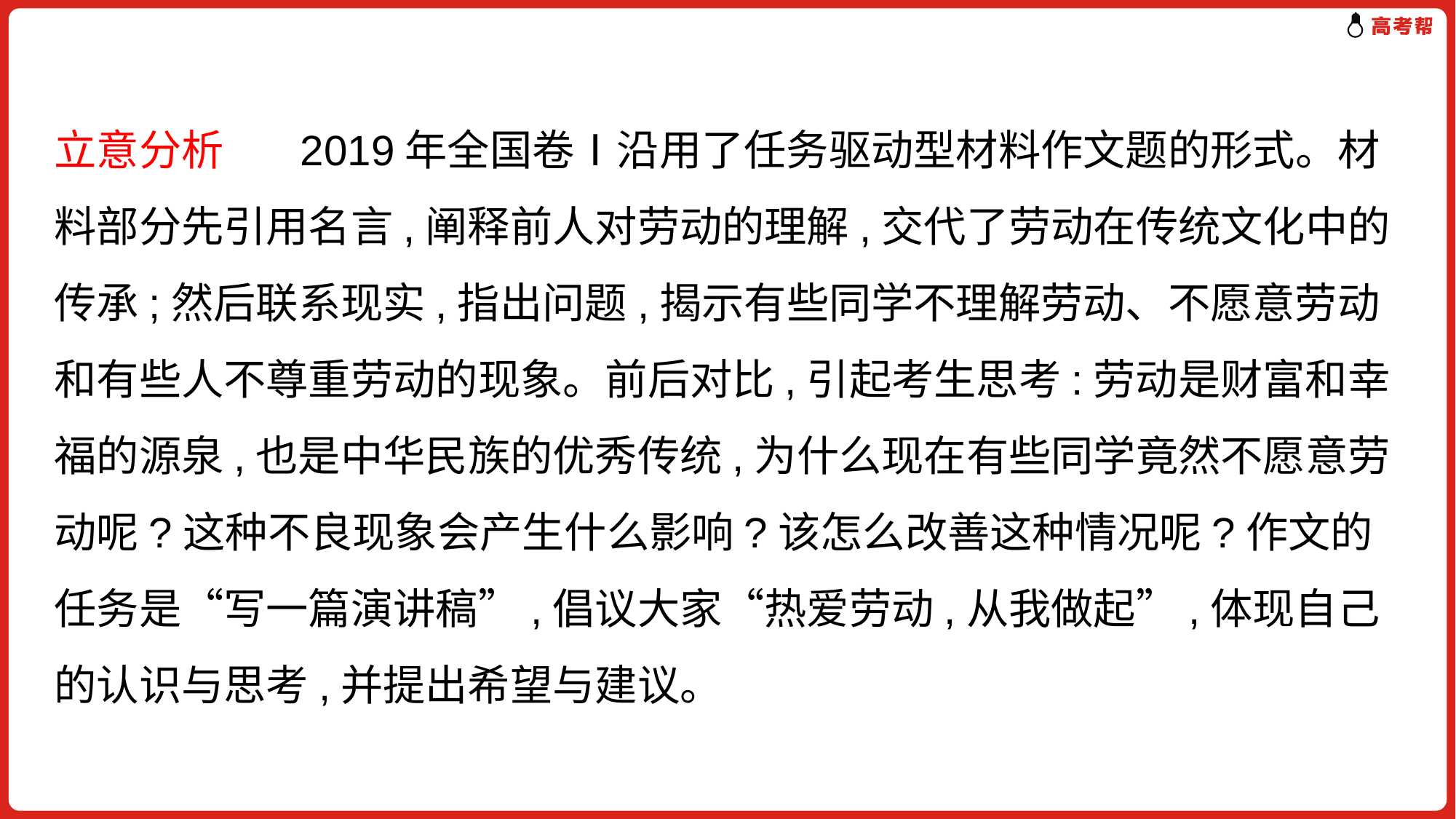

立意分析       2019年全国卷Ⅰ沿用了任务驱动型材料作文题的形式。材料部分先引用名言,阐释前人对劳动的理解,交代了劳动在传统文化中的传承;然后联系现实,指出问题,揭示有些同学不理解劳动、不愿意劳动和有些人不尊重劳动的现象。前后对比,引起考生思考:劳动是财富和幸福的源泉,也是中华民族的优秀传统,为什么现在有些同学竟然不愿意劳动呢?这种不良现象会产生什么影响?该怎么改善这种情况呢?作文的任务是“写一篇演讲稿”,倡议大家“热爱劳动,从我做起”,体现自己的认识与思考,并提出希望与建议。